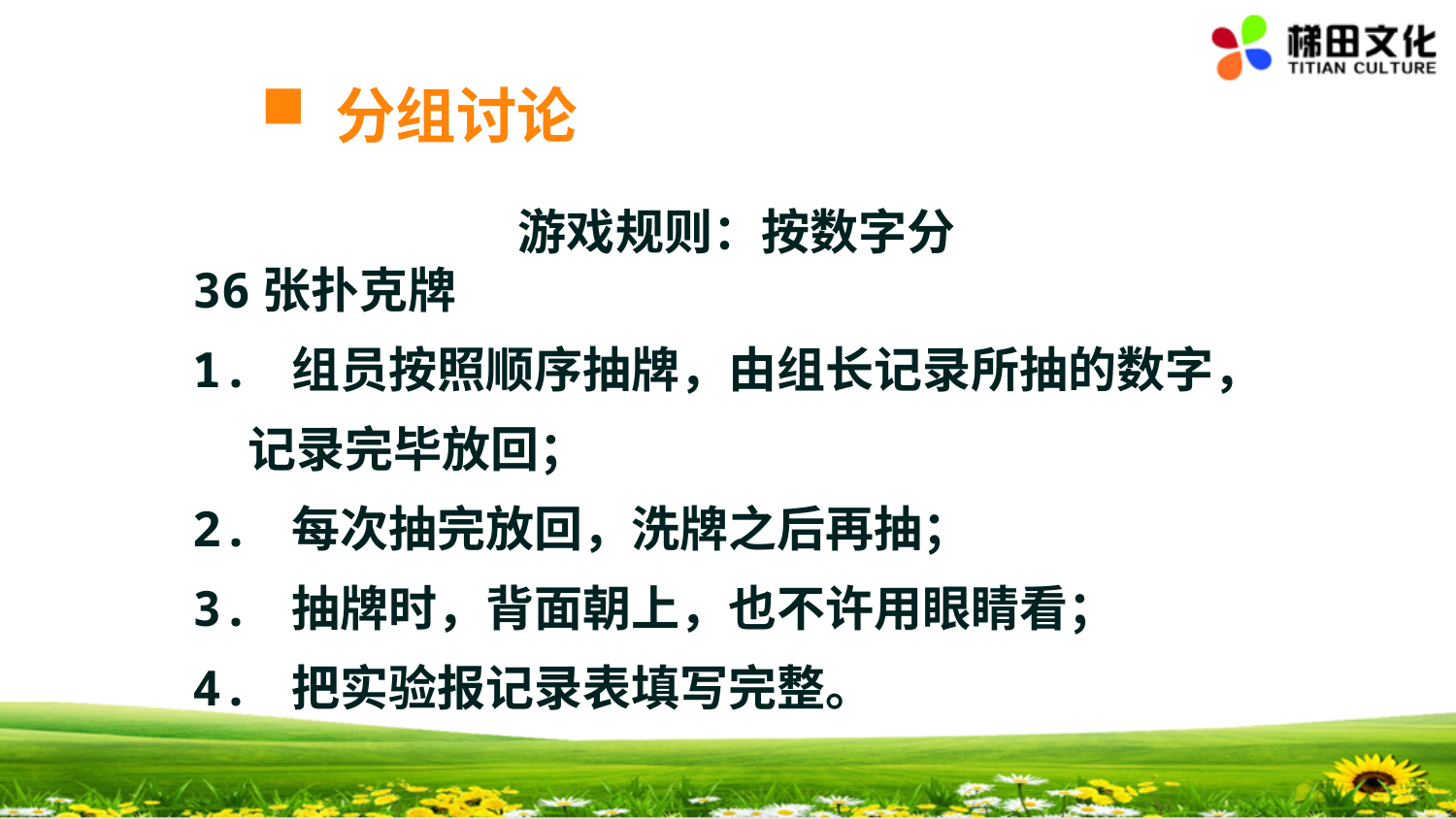

分组讨论
游戏规则：按数字分
36张扑克牌
1. 组员按照顺序抽牌，由组长记录所抽的数字，
    记录完毕放回；
2. 每次抽完放回，洗牌之后再抽；
3. 抽牌时，背面朝上，也不许用眼睛看；
4. 把实验报记录表填写完整。